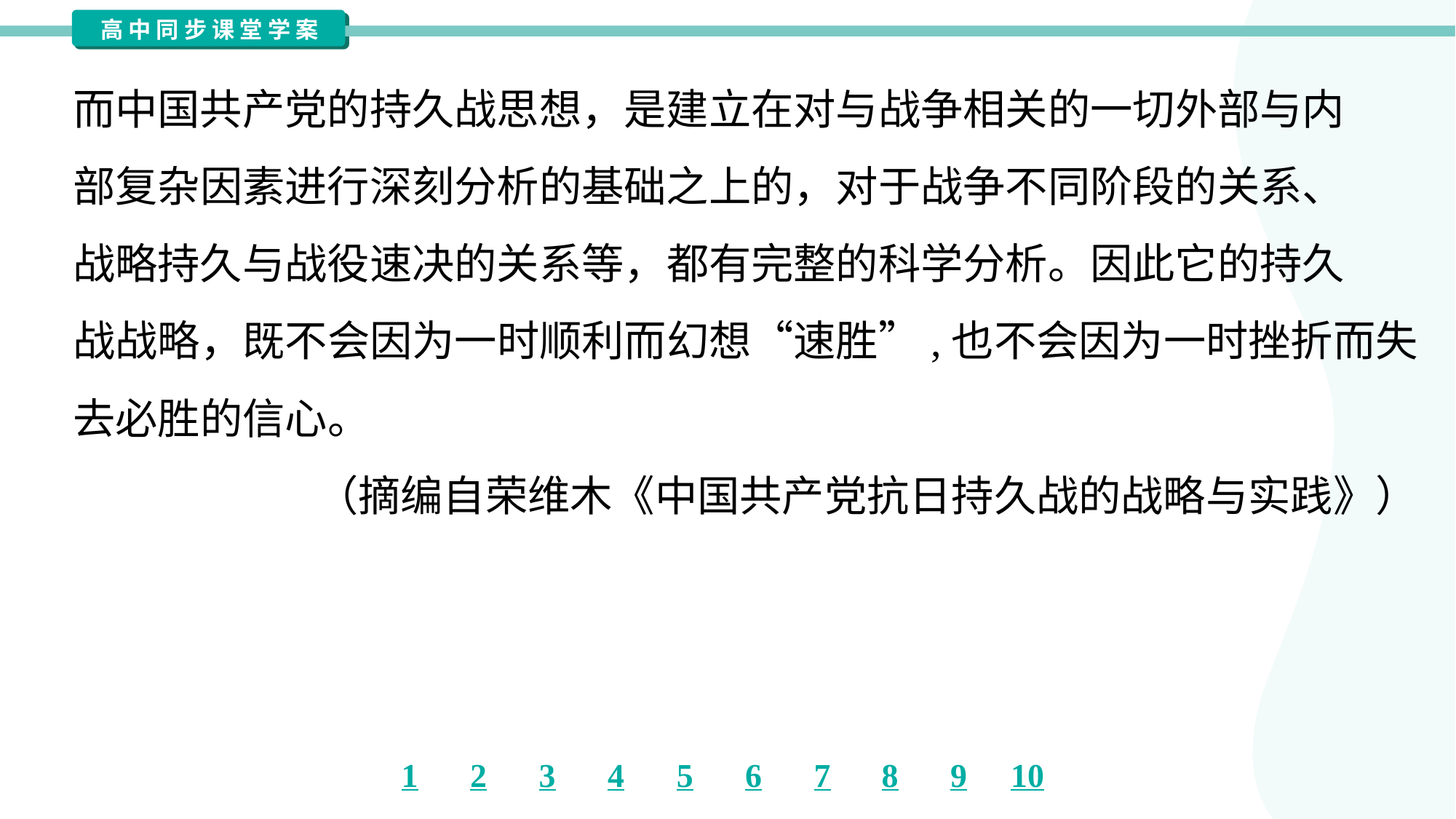

而中国共产党的持久战思想，是建立在对与战争相关的一切外部与内
部复杂因素进行深刻分析的基础之上的，对于战争不同阶段的关系、
战略持久与战役速决的关系等，都有完整的科学分析。因此它的持久
战战略，既不会因为一时顺利而幻想“速胜”,也不会因为一时挫折而失
去必胜的信心。
（摘编自荣维木《中国共产党抗日持久战的战略与实践》）